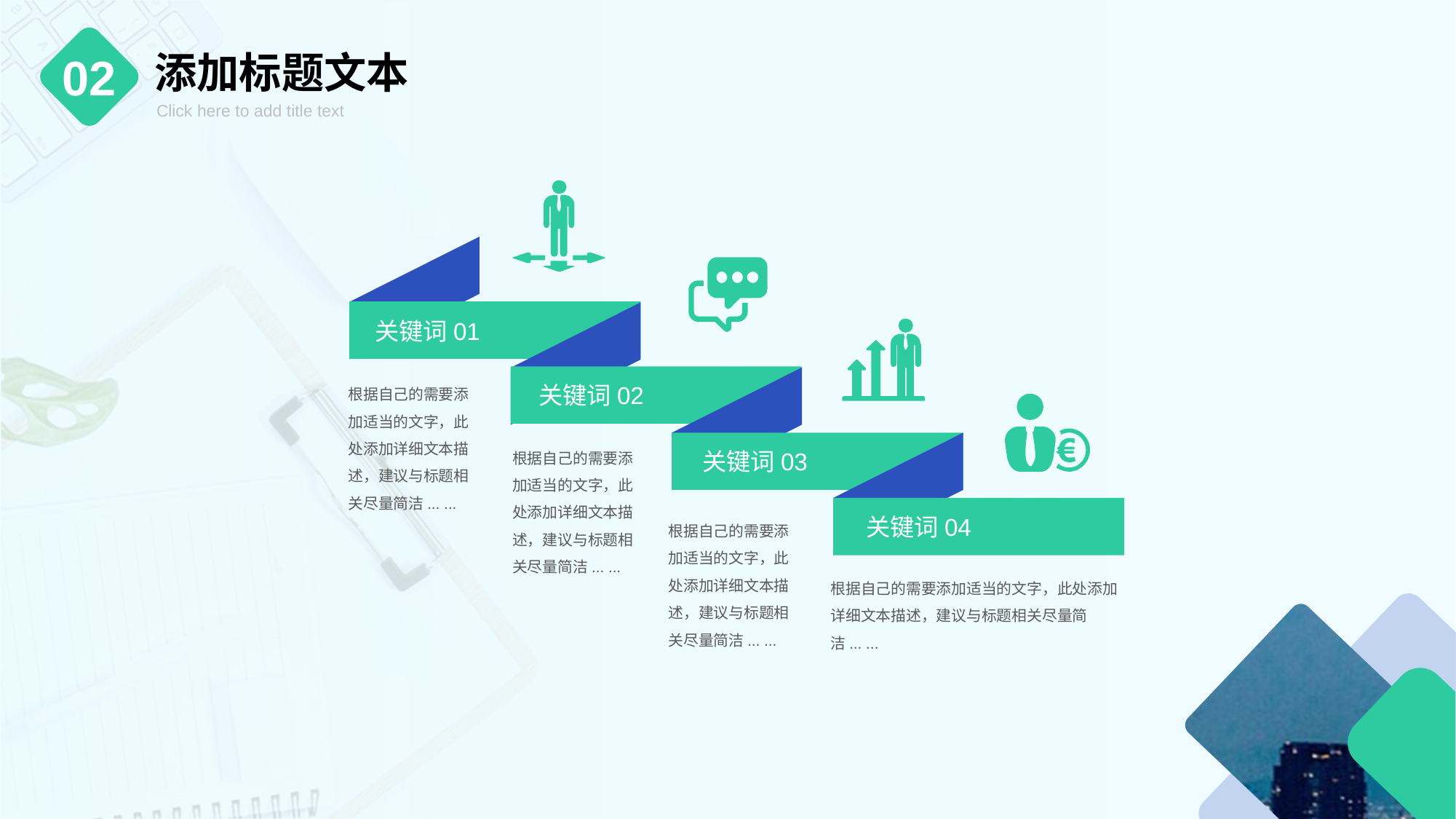

添加标题文本
02
Click here to add title text

关键词01

根据自己的需要添加适当的文字，此处添加详细文本描述，建议与标题相关尽量简洁... ...
关键词02

根据自己的需要添加适当的文字，此处添加详细文本描述，建议与标题相关尽量简洁... ...
关键词03

关键词04
根据自己的需要添加适当的文字，此处添加详细文本描述，建议与标题相关尽量简洁... ...
根据自己的需要添加适当的文字，此处添加详细文本描述，建议与标题相关尽量简洁... ...